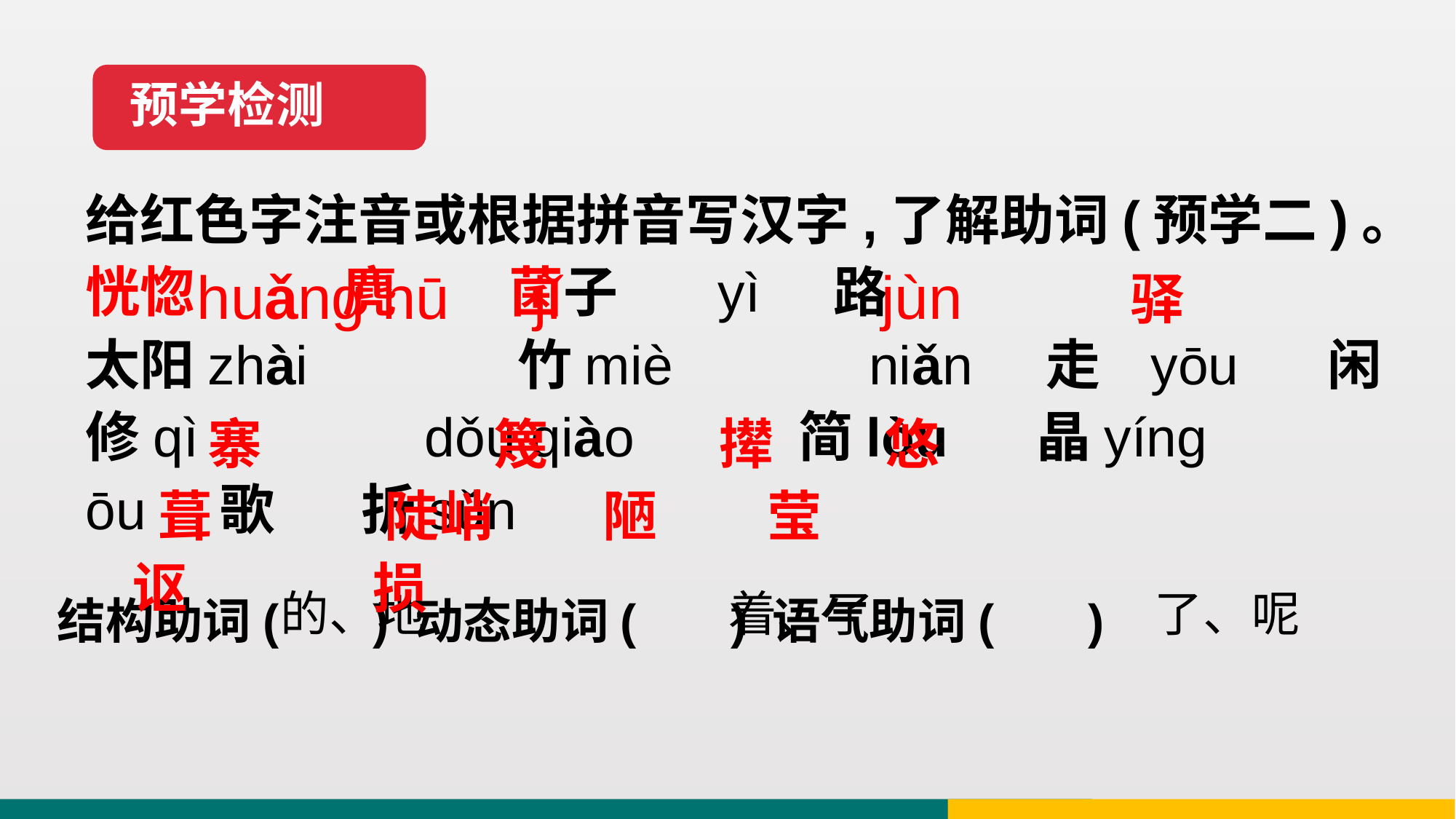

预学检测
给红色字注音或根据拼音写汉字,了解助词(预学二)。
恍惚            麂         菌子       yì    路
太阳zhài             竹miè             niǎn    走   yōu     闲
修qì               dǒu qiào          简lòu     晶yíng
ōu    歌       折sǔn
      huǎng hū     jǐ                   jùn         驿
        寨                   篾              撵         悠
    葺              陡峭         陋         莹
  讴               损
结构助词(       ) 动态助词(       ) 语气助词(       )
的、地
着、了
了、呢